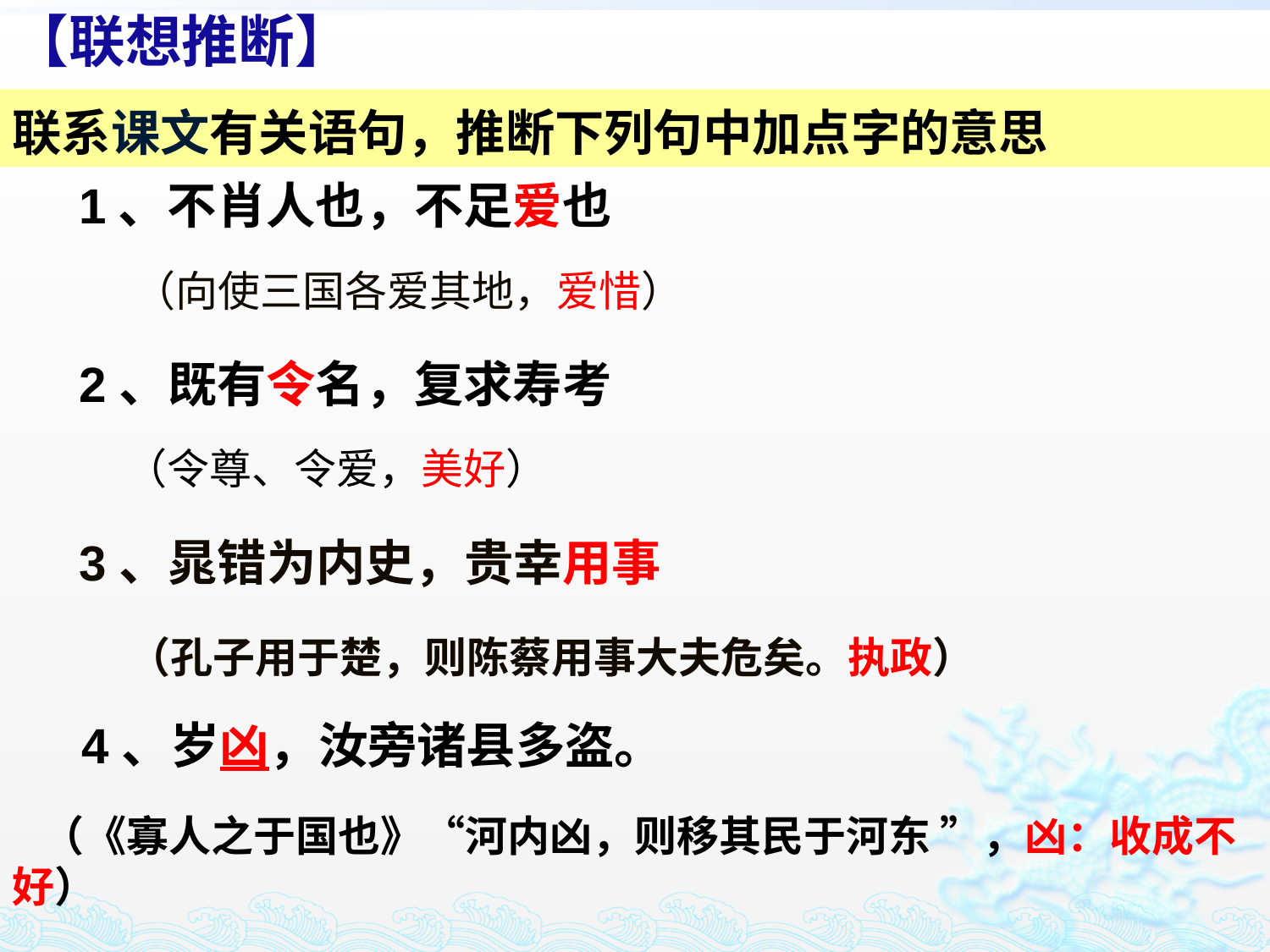

【联想推断】
联系课文有关语句，推断下列句中加点字的意思
1、不肖人也，不足爱也
（向使三国各爱其地，爱惜）
2、既有令名，复求寿考
（令尊、令爱，美好）
3、晁错为内史，贵幸用事

（孔子用于楚，则陈蔡用事大夫危矣。执政）
4、岁凶，汝旁诸县多盗。
  （《寡人之于国也》“河内凶，则移其民于河东 ”，凶：收成不好）